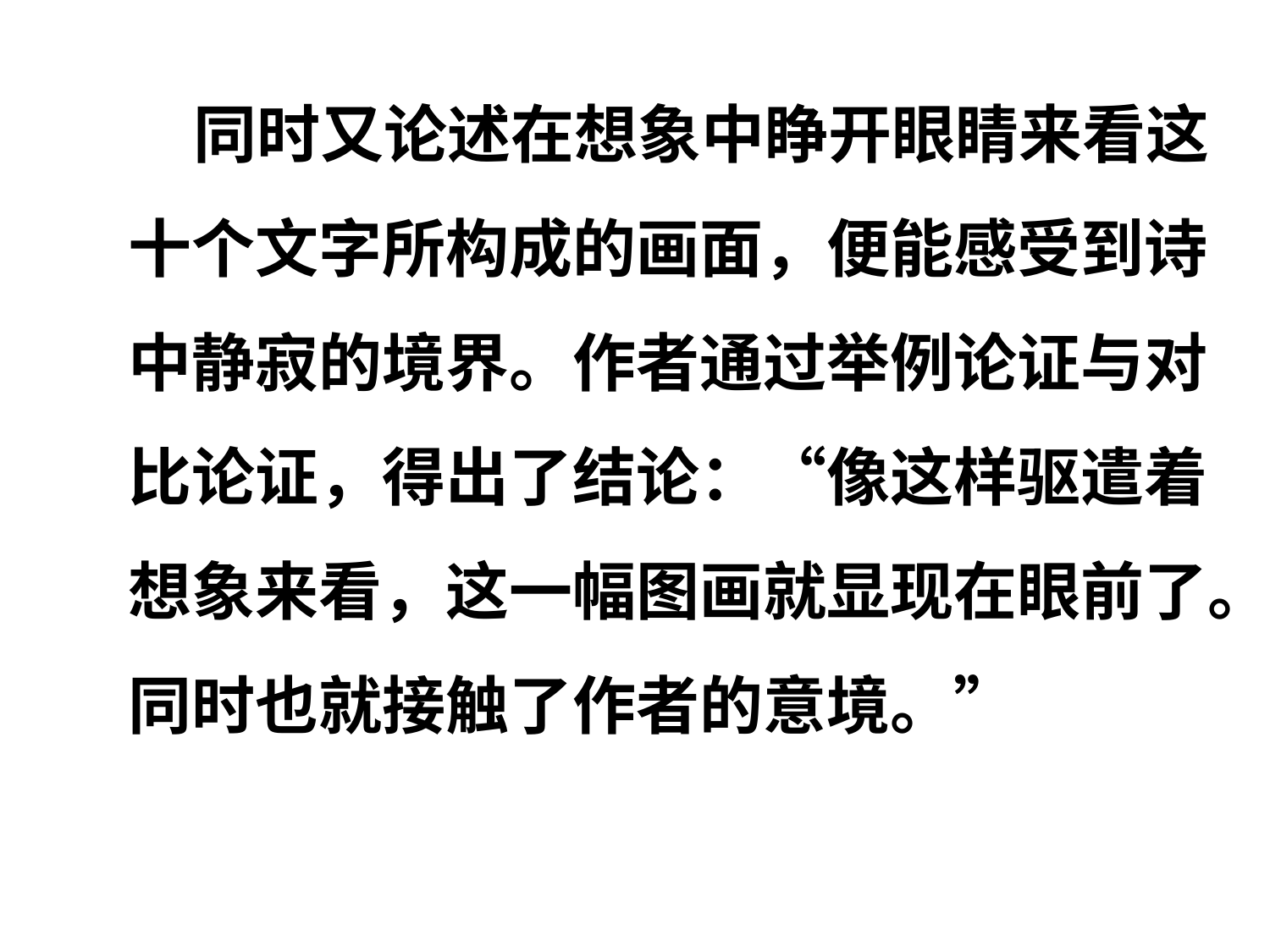

同时又论述在想象中睁开眼睛来看这十个文字所构成的画面，便能感受到诗中静寂的境界。作者通过举例论证与对比论证，得出了结论：“像这样驱遣着想象来看，这一幅图画就显现在眼前了。同时也就接触了作者的意境。”